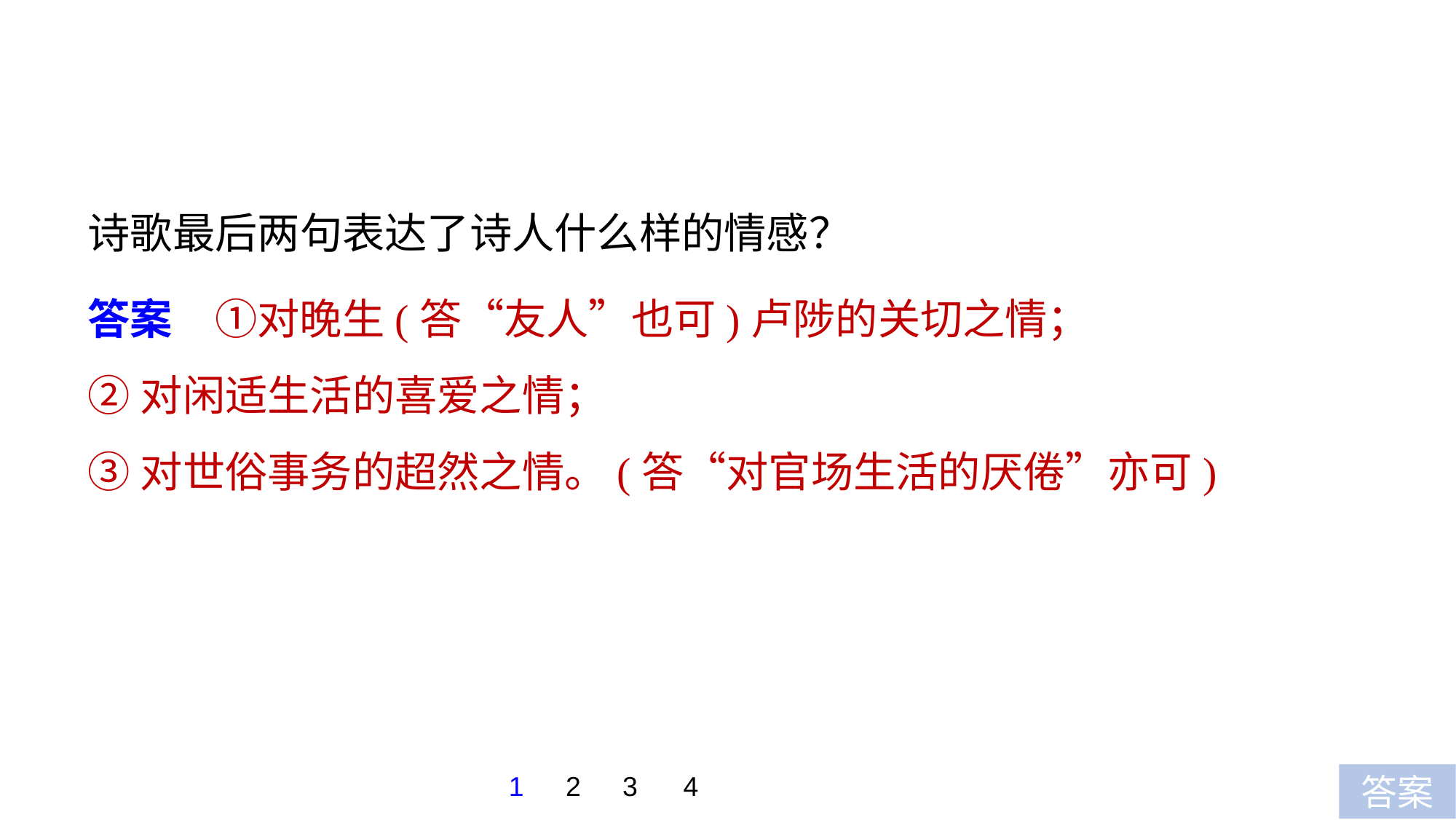

诗歌最后两句表达了诗人什么样的情感？
答案　①对晚生(答“友人”也可)卢陟的关切之情；
②对闲适生活的喜爱之情；
③对世俗事务的超然之情。(答“对官场生活的厌倦”亦可)
1
2
3
4
答案